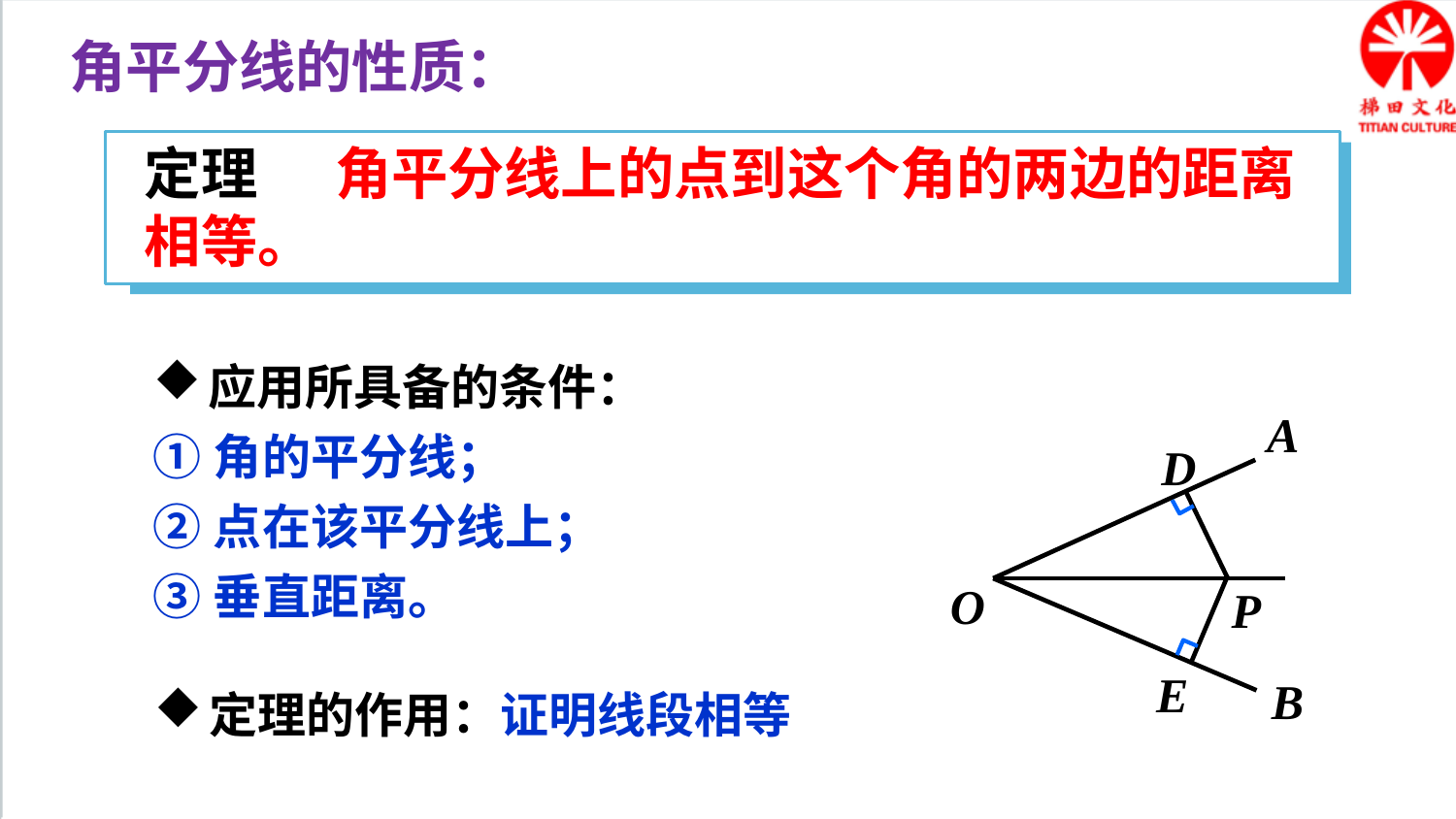

角平分线的性质：
定理      角平分线上的点到这个角的两边的距离相等。

应用所具备的条件：
①角的平分线；
②点在该平分线上；
③垂直距离。
A

O

B
D
P
E
定理的作用：证明线段相等